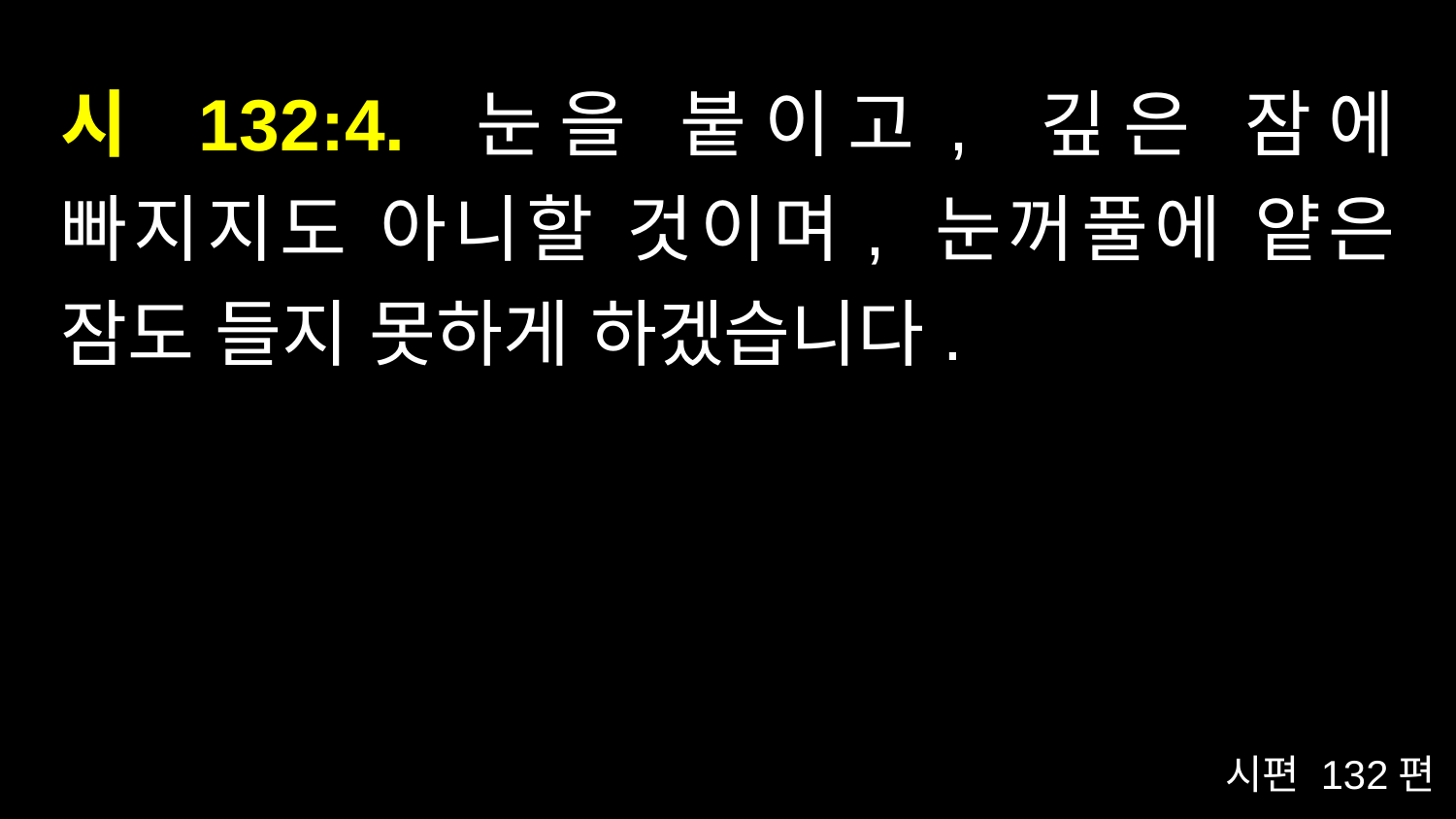

# 시 132:4. 눈을 붙이고, 깊은 잠에 빠지지도 아니할 것이며, 눈꺼풀에 얕은 잠도 들지 못하게 하겠습니다.
시편 132편